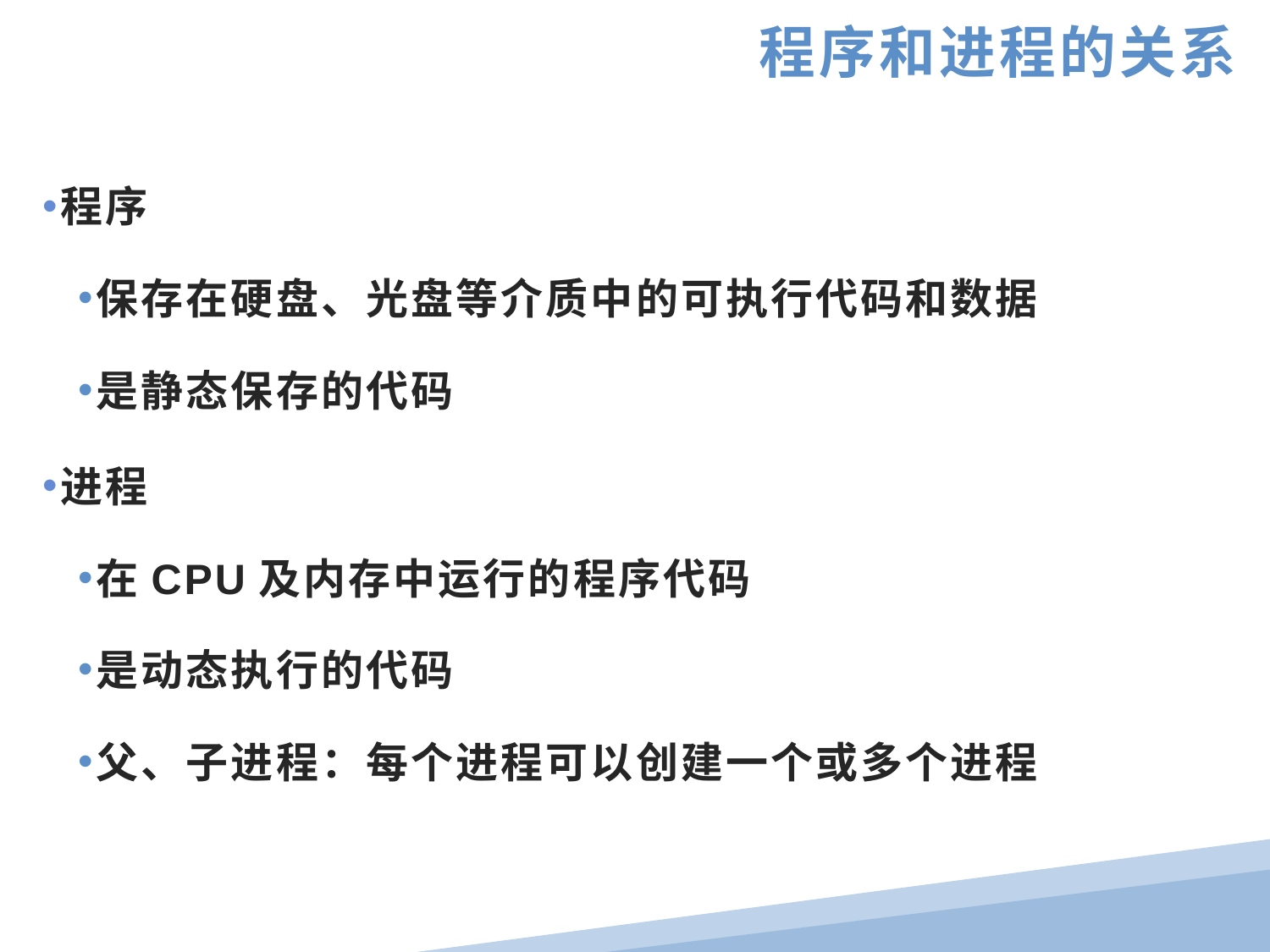

程序和进程的关系
程序
保存在硬盘、光盘等介质中的可执行代码和数据
是静态保存的代码
进程
在CPU及内存中运行的程序代码
是动态执行的代码
父、子进程：每个进程可以创建一个或多个进程